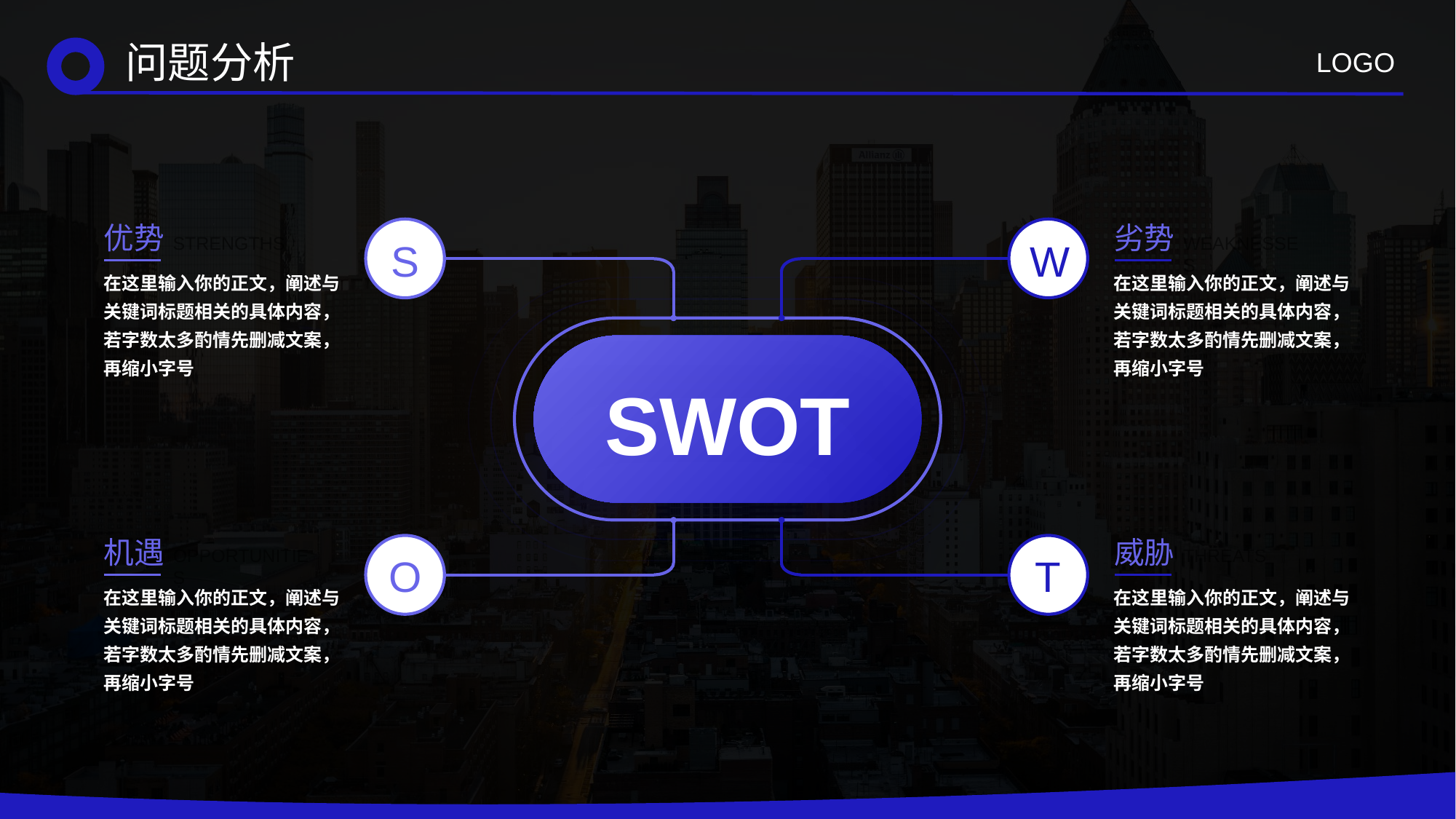

问题分析
优势
劣势

STRENGTHS
WEAKNESSES
S
W

在这里输入你的正文，阐述与关键词标题相关的具体内容，若字数太多酌情先删减文案，再缩小字号
在这里输入你的正文，阐述与关键词标题相关的具体内容，若字数太多酌情先删减文案，再缩小字号

SWOT

机遇
威胁

OPPORTUNITIES
THREATS
O
T

在这里输入你的正文，阐述与关键词标题相关的具体内容，若字数太多酌情先删减文案，再缩小字号
在这里输入你的正文，阐述与关键词标题相关的具体内容，若字数太多酌情先删减文案，再缩小字号